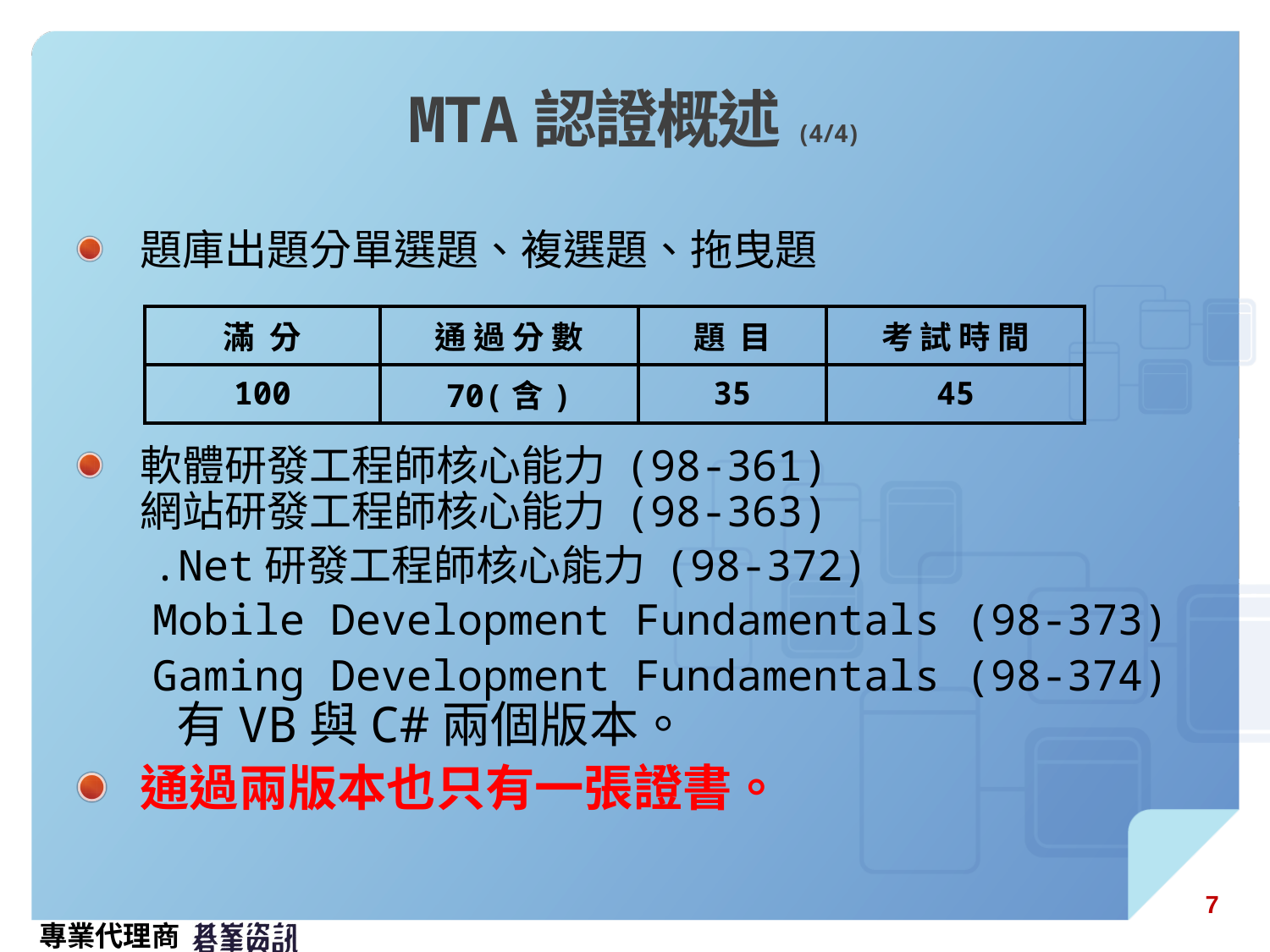

# MTA認證概述(4/4)
題庫出題分單選題、複選題、拖曳題

軟體研發工程師核心能力 (98-361)
網站研發工程師核心能力 (98-363)
   .Net研發工程師核心能力 (98-372)
   Mobile Development Fundamentals (98-373)
   Gaming Development Fundamentals (98-374)
   有VB與C#兩個版本。
通過兩版本也只有一張證書。

| 滿 分 | 通 過 分 數 | 題 目 | 考 試 時 間 |
| --- | --- | --- | --- |
| 100 | 70(含) | 35 | 45 |
7